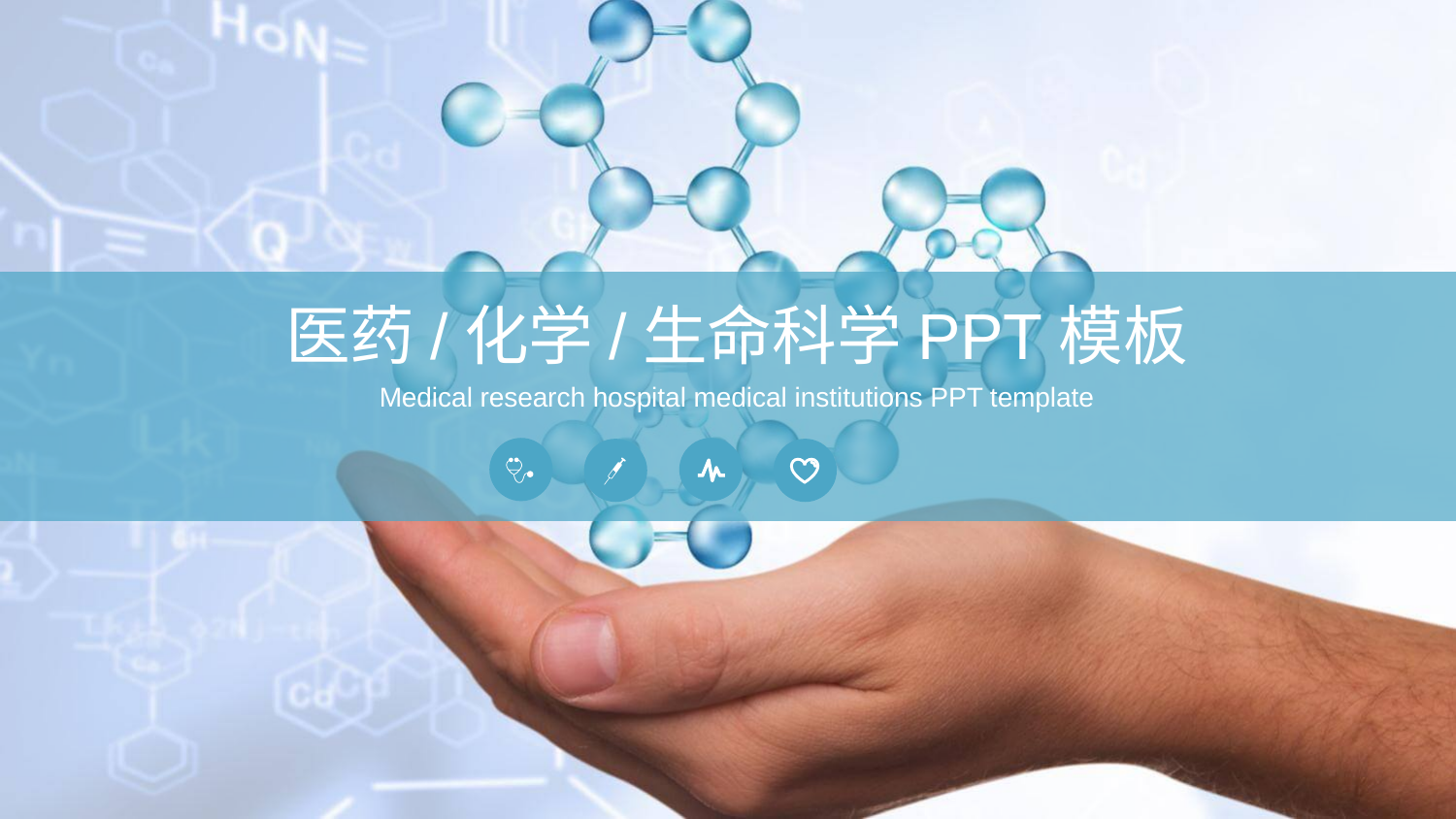

医药/化学/生命科学PPT模板
Medical research hospital medical institutions PPT template